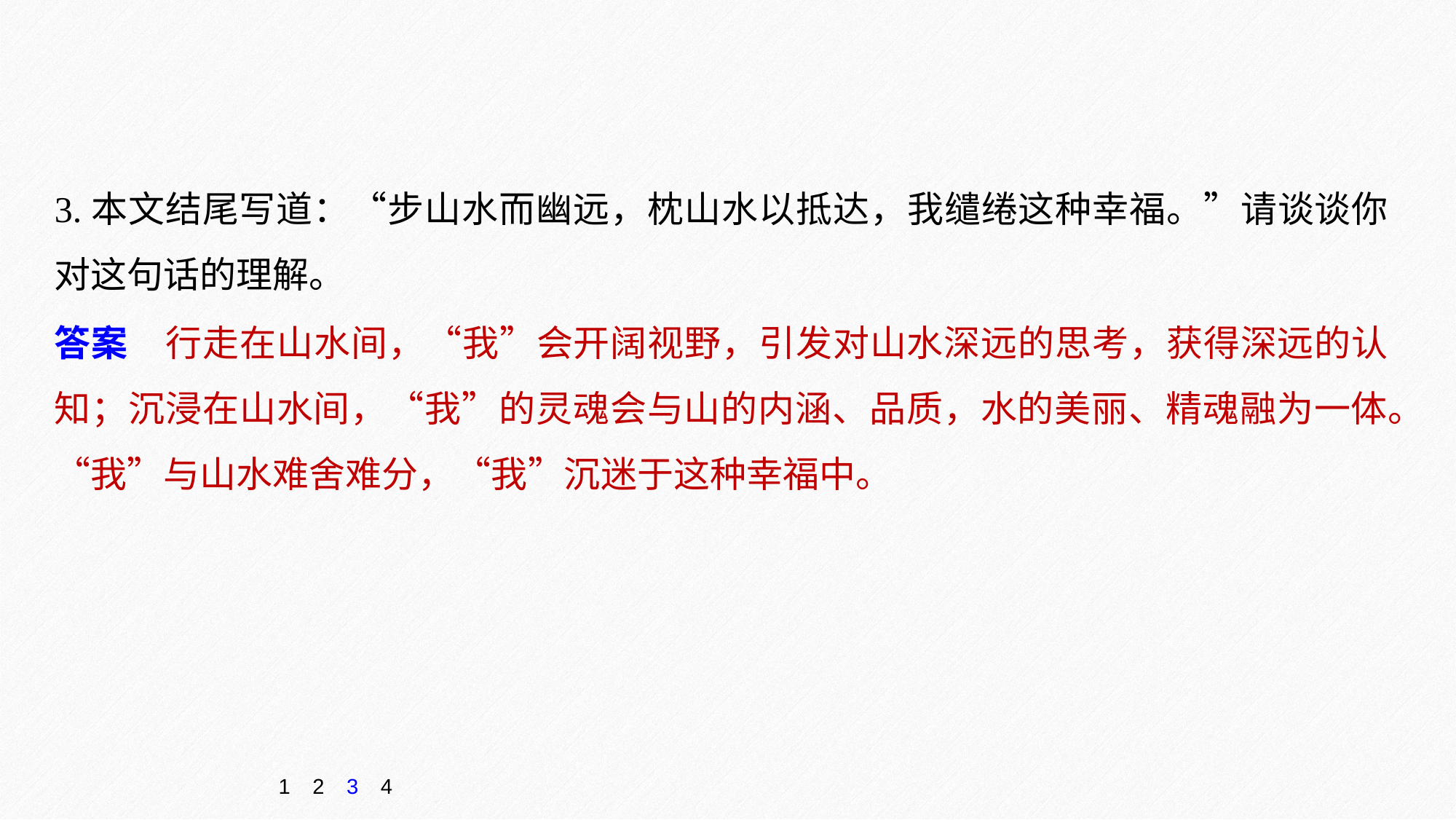

3.本文结尾写道：“步山水而幽远，枕山水以抵达，我缱绻这种幸福。”请谈谈你对这句话的理解。
答案　行走在山水间，“我”会开阔视野，引发对山水深远的思考，获得深远的认知；沉浸在山水间，“我”的灵魂会与山的内涵、品质，水的美丽、精魂融为一体。“我”与山水难舍难分，“我”沉迷于这种幸福中。
1
2
3
4